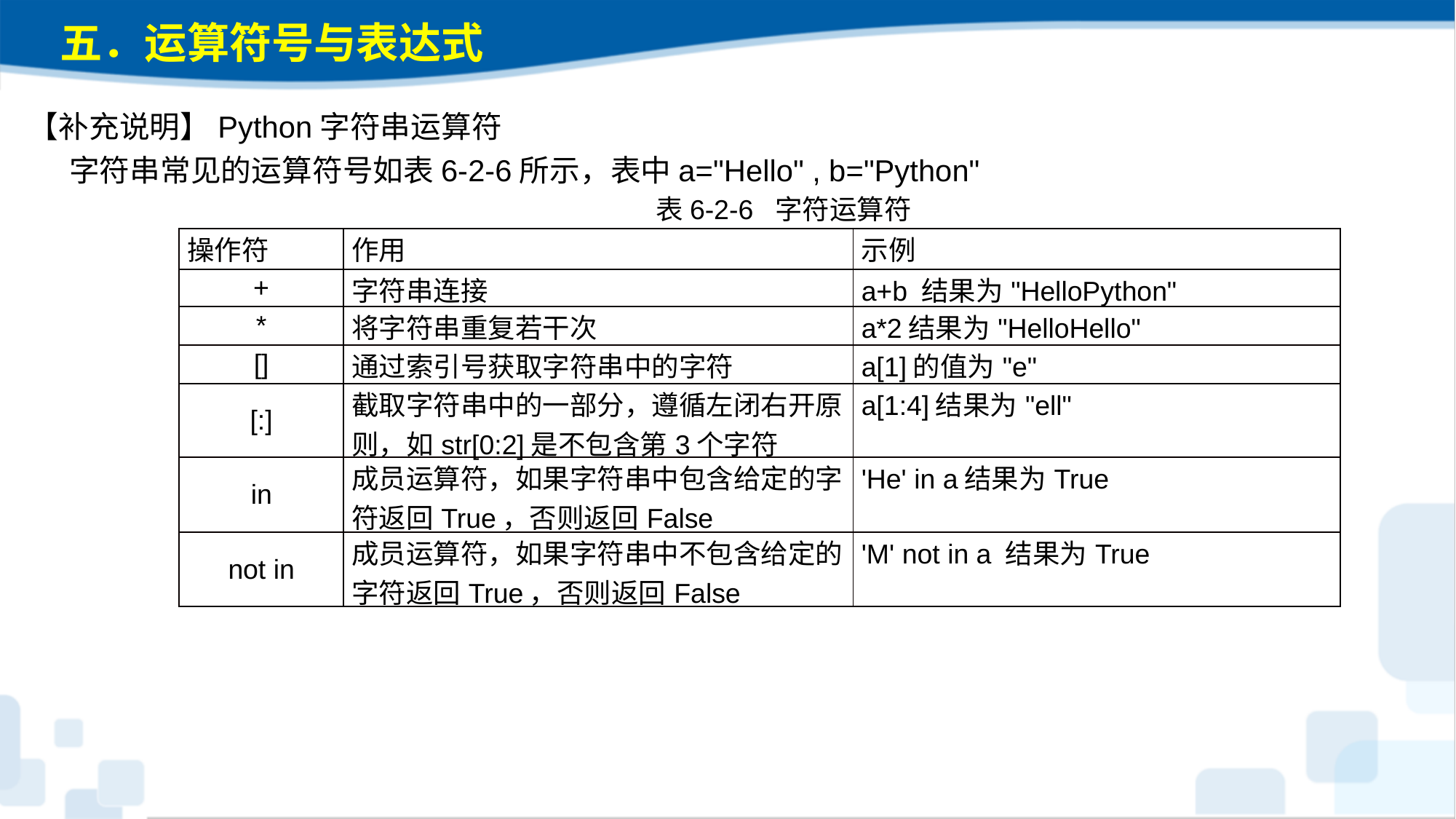

五．运算符号与表达式
【补充说明】Python字符串运算符     字符串常见的运算符号如表6-2-6所示，表中a="Hello" , b="Python"
表6-2-6  字符运算符
| 操作符 | 作用 | 示例 |
| --- | --- | --- |
| + | 字符串连接 | a+b 结果为"HelloPython" |
| \* | 将字符串重复若干次 | a\*2结果为"HelloHello" |
| [] | 通过索引号获取字符串中的字符 | a[1]的值为"e" |
| [:] | 截取字符串中的一部分，遵循左闭右开原则，如str[0:2]是不包含第3个字符 | a[1:4]结果为"ell" |
| in | 成员运算符，如果字符串中包含给定的字符返回True，否则返回False | 'He' in a结果为True |
| not in | 成员运算符，如果字符串中不包含给定的字符返回True，否则返回False | 'M' not in a 结果为True |